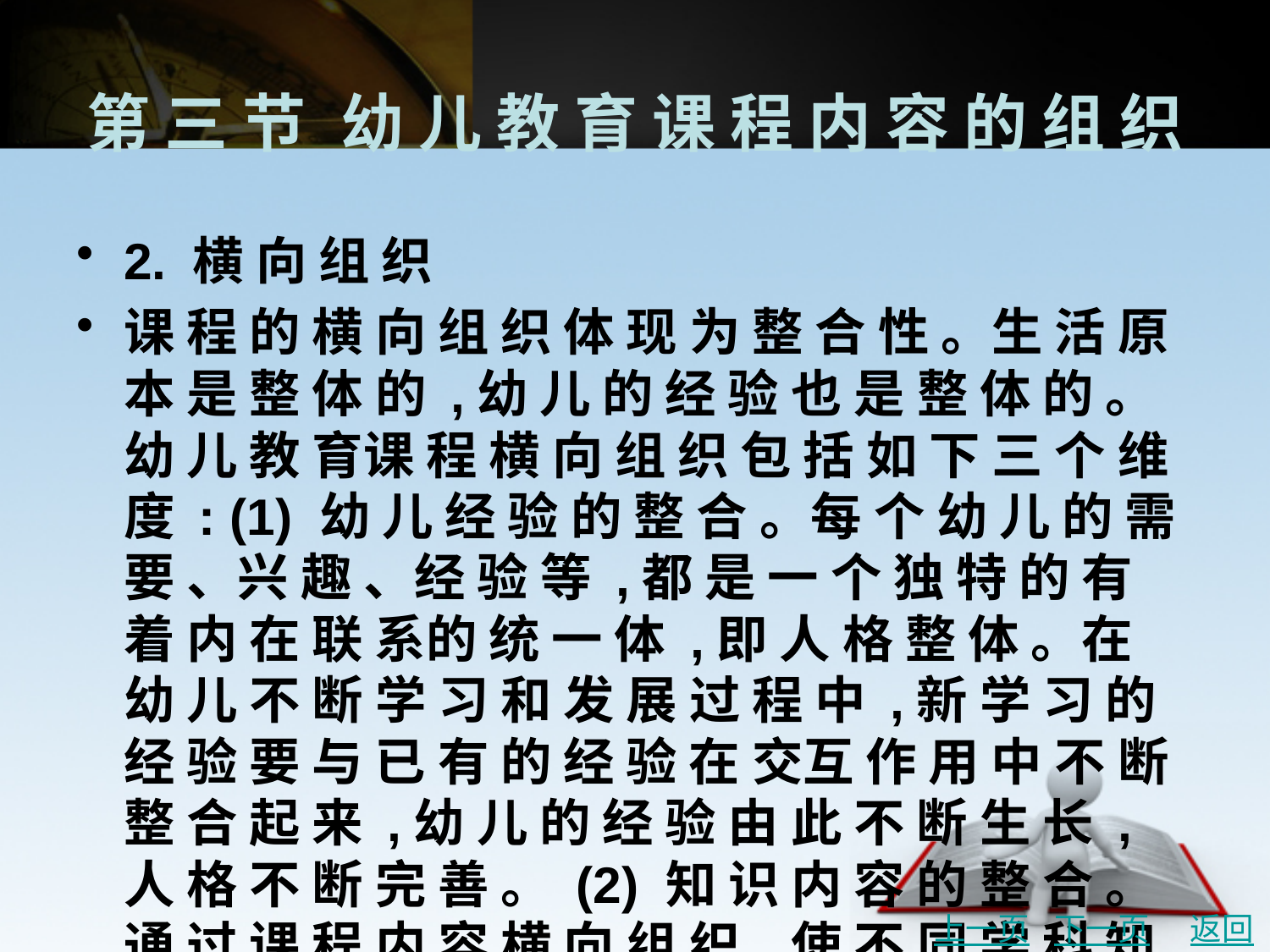

# 第 三 节	幼 儿 教 育 课 程 内 容 的 组 织
2. 横 向 组 织
课 程 的 横 向 组 织 体 现 为 整 合 性 。生 活 原 本 是 整 体 的 ,幼 儿 的 经 验 也 是 整 体 的 。幼 儿 教 育课 程 横 向 组 织 包 括 如 下 三 个 维 度 : (1) 幼 儿 经 验 的 整 合 。每 个 幼 儿 的 需 要 、兴 趣 、经 验 等 ,都 是 一 个 独 特 的 有 着 内 在 联 系的 统 一 体 ,即 人 格 整 体 。在 幼 儿 不 断 学 习 和 发 展 过 程 中 ,新 学 习 的 经 验 要 与 已 有 的 经 验 在 交互 作 用 中 不 断 整 合 起 来 ,幼 儿 的 经 验 由 此 不 断 生 长 ,人 格 不 断 完 善 。 (2) 知 识 内 容 的 整 合 。通 过 课 程 内 容 横 向 组 织 ,使 不 同 学 科 知 识 在 差 异 得 以 尊 重 的 前 提下 有 联 系 地 相 互 整 合 起 来 ,消 除 学 科 之 间 彼 此 孤 立 甚 至 相 对 立 的 局 面 ,以 使 幼 儿 的 学 习 产 生最 大 化 积 累 、知 识 的 良 性 发 展 。 (3) 社 会 生 活 的 整 合 :课 程 内 容 以 社 会 生 活 的 需 要 为 中 心 整 合 起 来 ,并 将 社 会 生 活 视 为具 有 内 在 联 系 的 整 体 。

上一页
下一页
返回